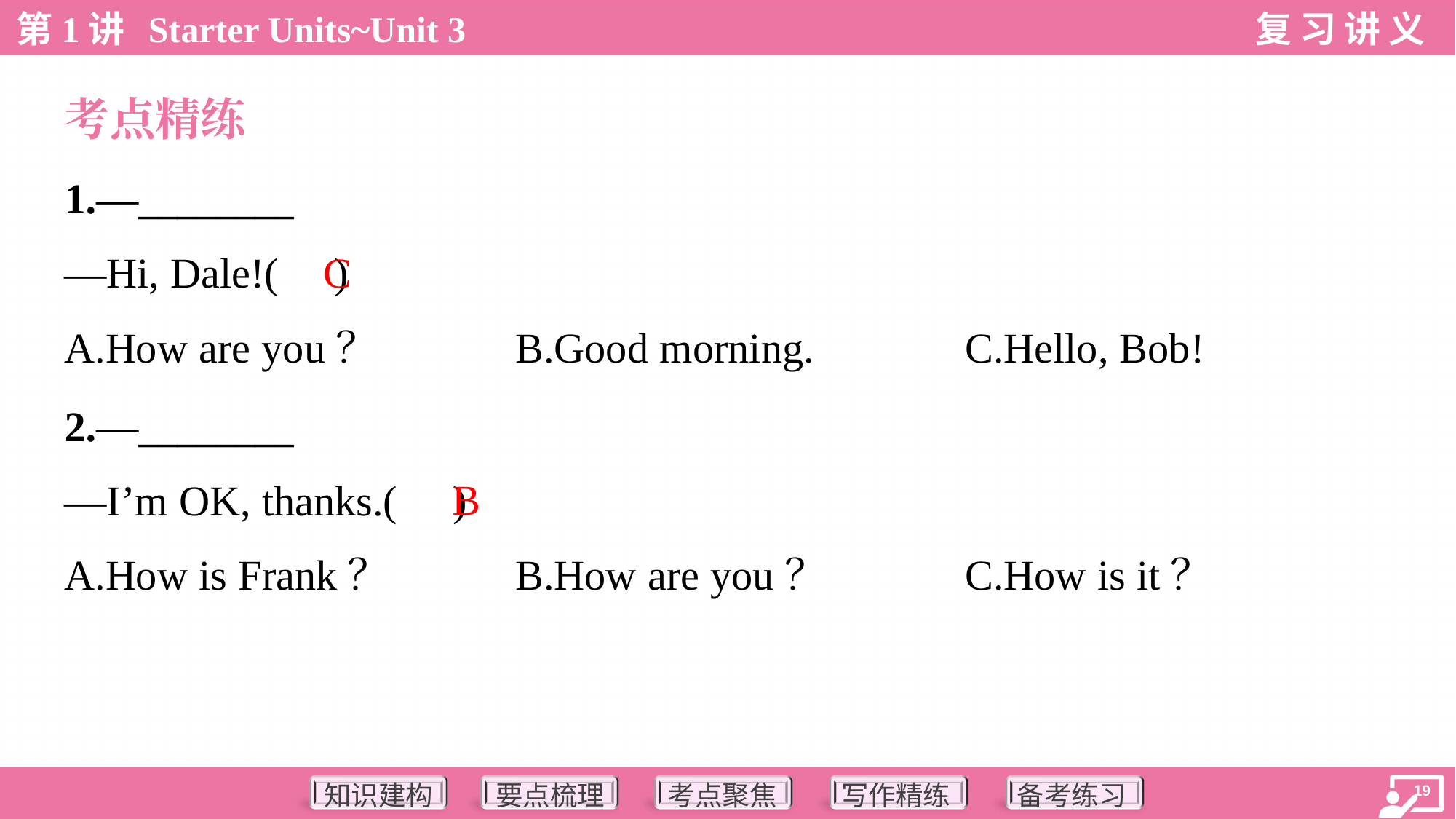

考点精练
1.—________
—Hi, Dale!(     )
C
A.How are you？	B.Good morning.	C.Hello, Bob!
2.—________
—I’m OK, thanks.(     )
B
A.How is Frank？	B.How are you？	C.How is it？